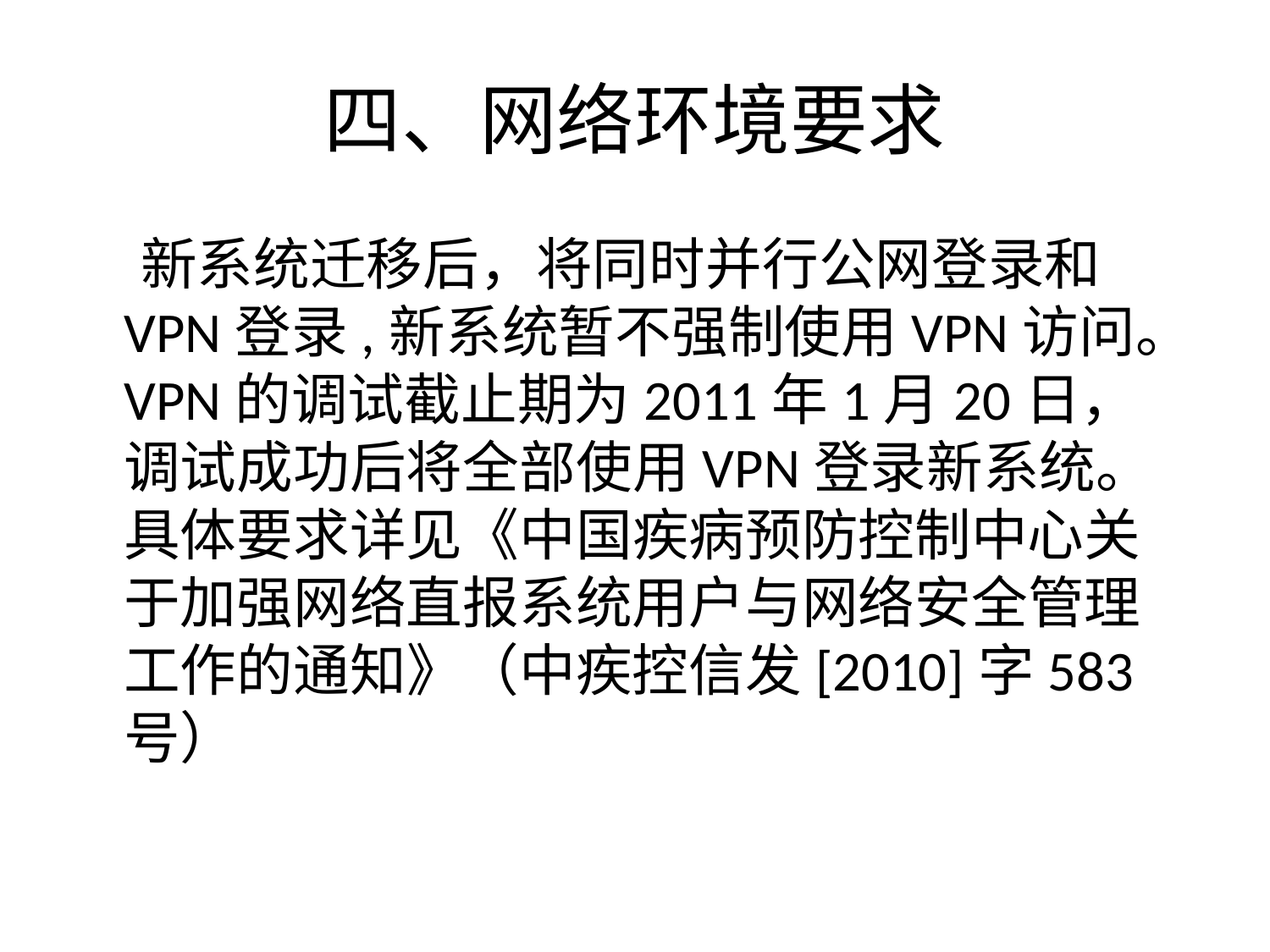

# 四、网络环境要求
    新系统迁移后，将同时并行公网登录和VPN登录,新系统暂不强制使用VPN访问。VPN的调试截止期为2011年1月20日，调试成功后将全部使用VPN登录新系统。具体要求详见《中国疾病预防控制中心关于加强网络直报系统用户与网络安全管理工作的通知》（中疾控信发[2010]字583号）